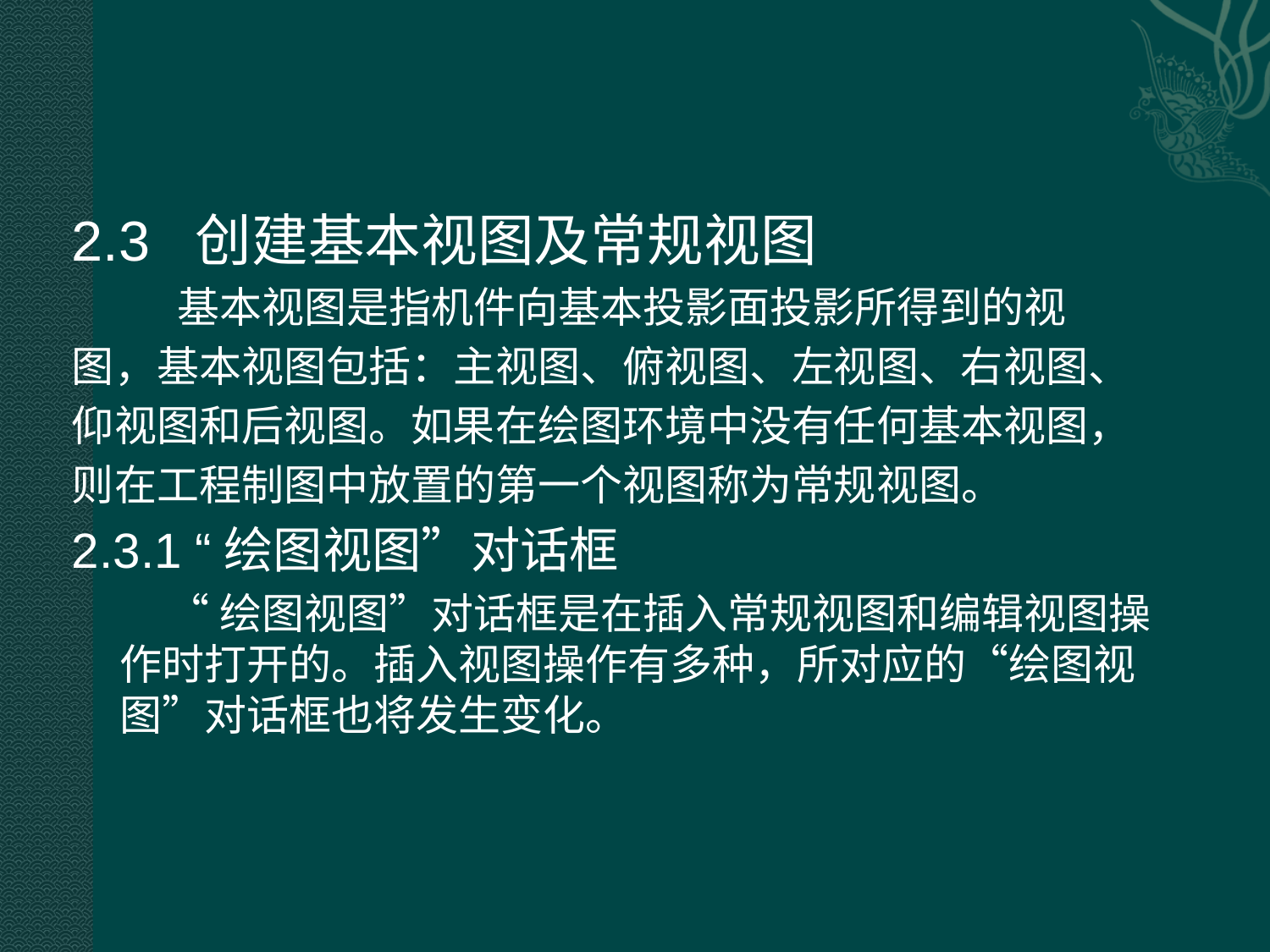

2.3  创建基本视图及常规视图
          基本视图是指机件向基本投影面投影所得到的视
图，基本视图包括：主视图、俯视图、左视图、右视图、
仰视图和后视图。如果在绘图环境中没有任何基本视图，
则在工程制图中放置的第一个视图称为常规视图。
2.3.1 “绘图视图”对话框
          “绘图视图”对话框是在插入常规视图和编辑视图操作时打开的。插入视图操作有多种，所对应的“绘图视图”对话框也将发生变化。